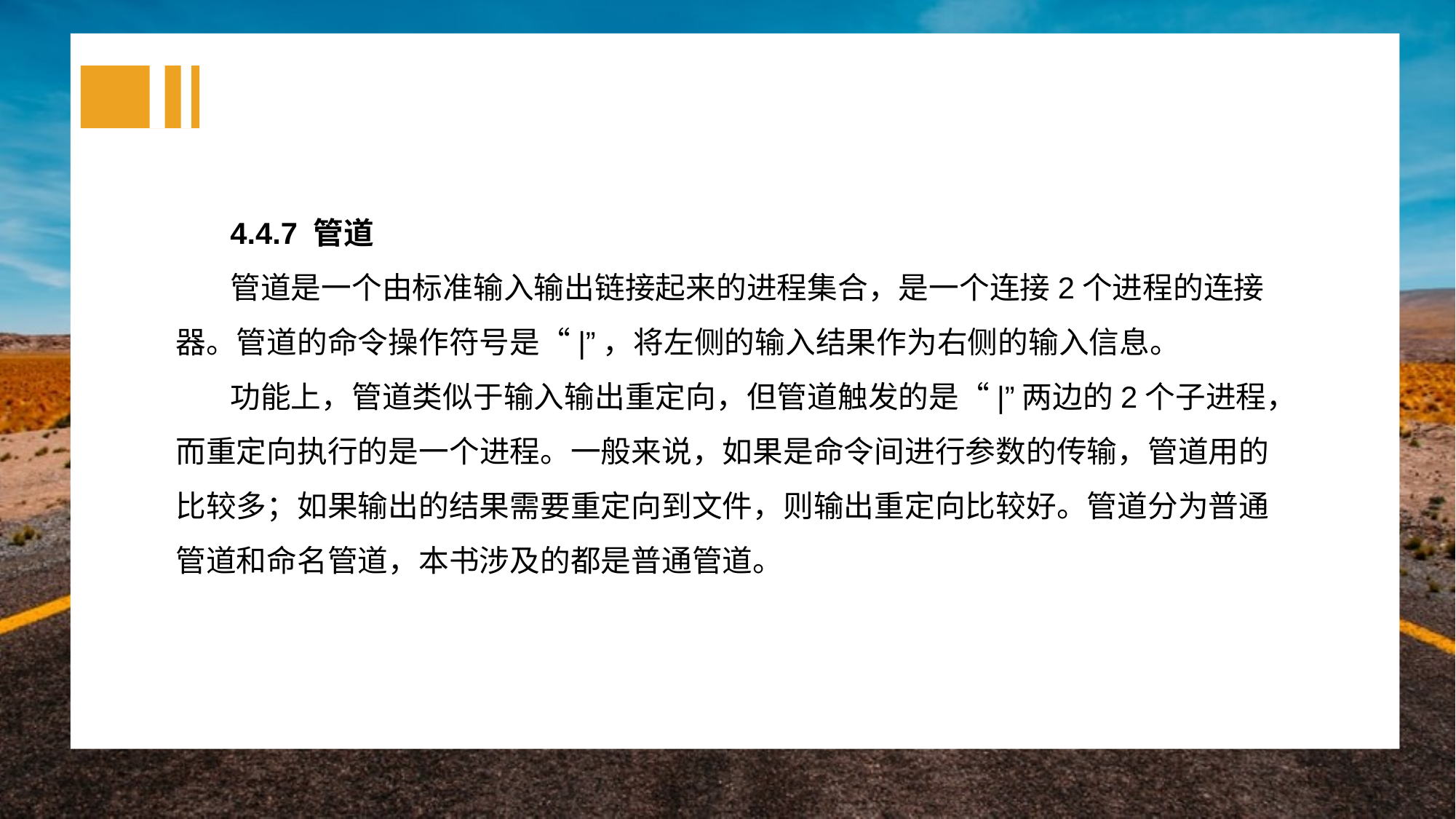

4.4.7 管道
管道是一个由标准输入输出链接起来的进程集合，是一个连接2个进程的连接器。管道的命令操作符号是“|”，将左侧的输入结果作为右侧的输入信息。
功能上，管道类似于输入输出重定向，但管道触发的是“|”两边的2个子进程，而重定向执行的是一个进程。一般来说，如果是命令间进行参数的传输，管道用的比较多；如果输出的结果需要重定向到文件，则输出重定向比较好。管道分为普通管道和命名管道，本书涉及的都是普通管道。